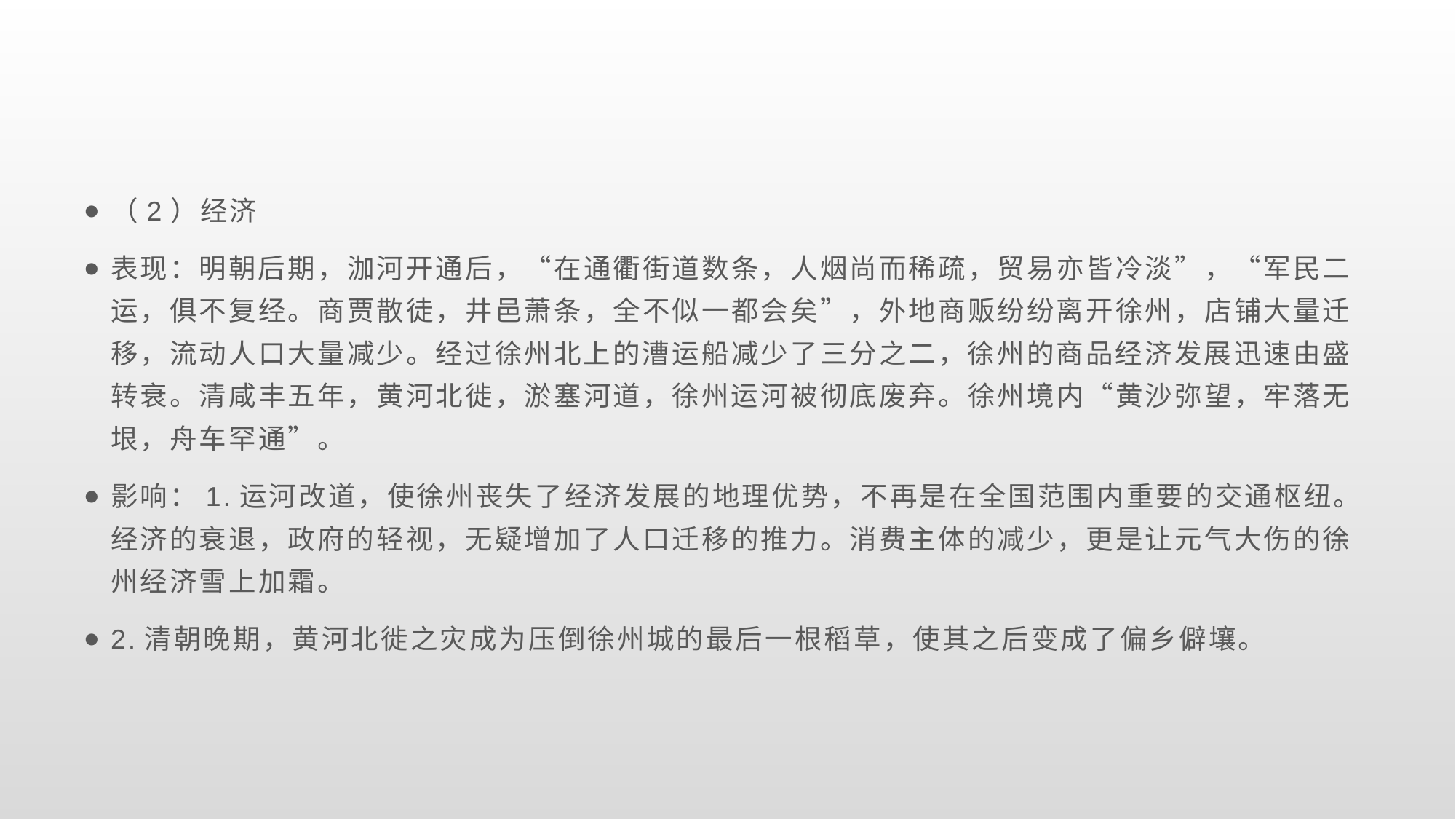

#
（2）经济
表现：明朝后期，泇河开通后，“在通衢街道数条，人烟尚而稀疏，贸易亦皆冷淡”，“军民二运，俱不复经。商贾散徒，井邑萧条，全不似一都会矣”，外地商贩纷纷离开徐州，店铺大量迁移，流动人口大量减少。经过徐州北上的漕运船减少了三分之二，徐州的商品经济发展迅速由盛转衰。清咸丰五年，黄河北徙，淤塞河道，徐州运河被彻底废弃。徐州境内“黄沙弥望，牢落无垠，舟车罕通”。
影响：1.运河改道，使徐州丧失了经济发展的地理优势，不再是在全国范围内重要的交通枢纽。经济的衰退，政府的轻视，无疑增加了人口迁移的推力。消费主体的减少，更是让元气大伤的徐州经济雪上加霜。
2.清朝晚期，黄河北徙之灾成为压倒徐州城的最后一根稻草，使其之后变成了偏乡僻壤。